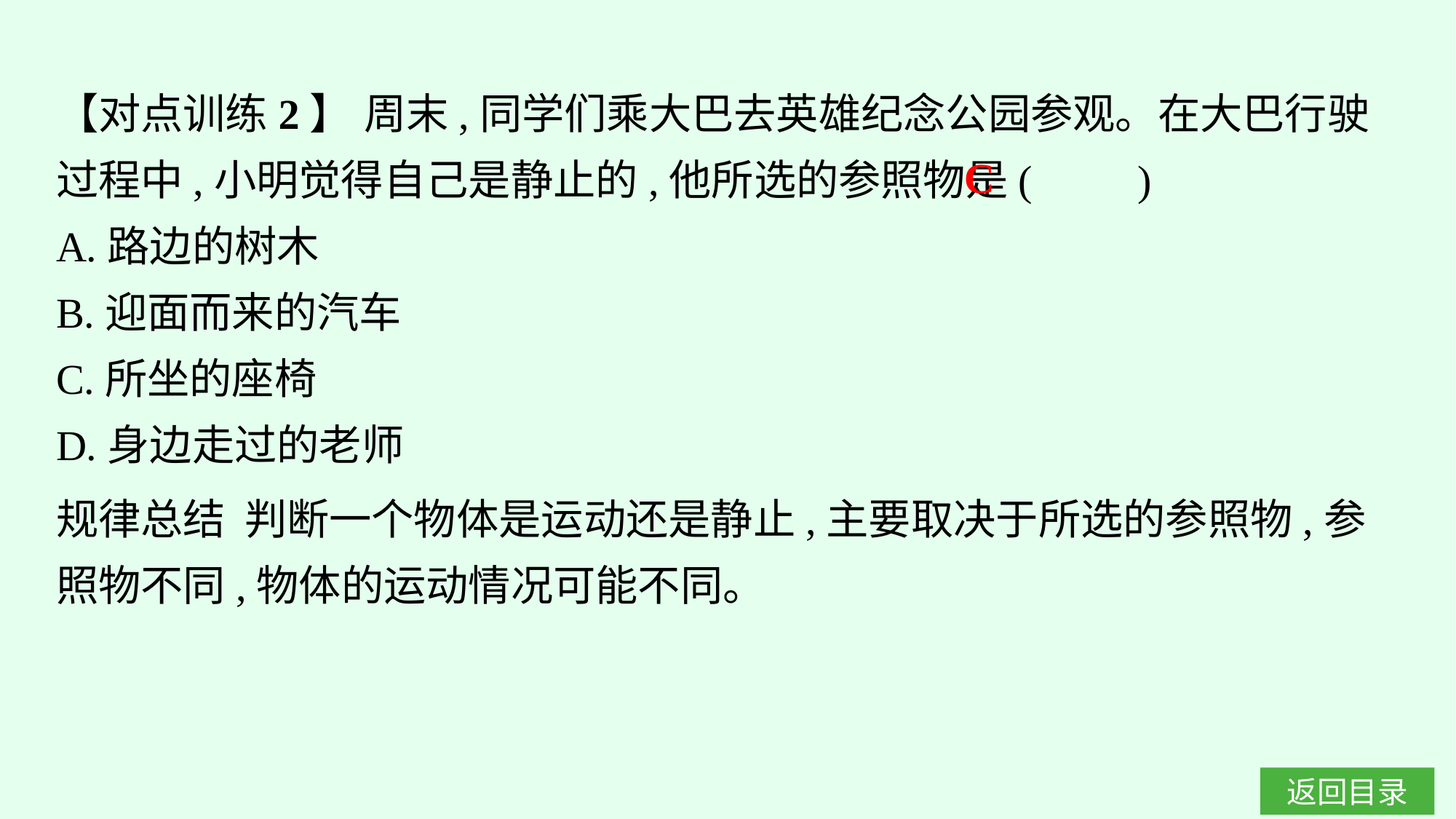

【对点训练2】 周末,同学们乘大巴去英雄纪念公园参观。在大巴行驶过程中,小明觉得自己是静止的,他所选的参照物是(　　)
A.路边的树木
B.迎面而来的汽车
C.所坐的座椅
D.身边走过的老师
C
规律总结  判断一个物体是运动还是静止,主要取决于所选的参照物,参照物不同,物体的运动情况可能不同。